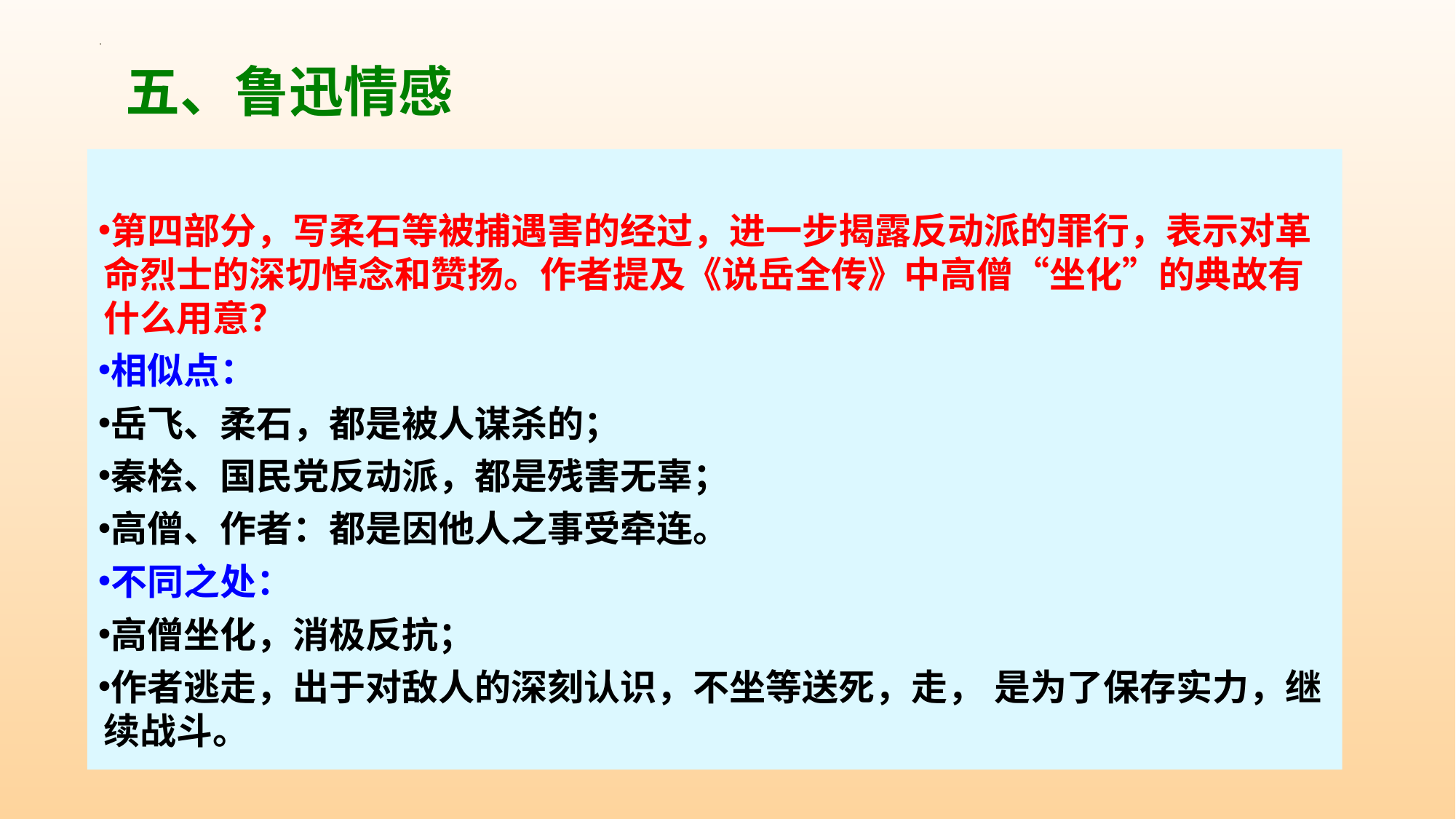

五、鲁迅情感

第四部分，写柔石等被捕遇害的经过，进一步揭露反动派的罪行，表示对革命烈士的深切悼念和赞扬。作者提及《说岳全传》中高僧“坐化”的典故有什么用意？
相似点：
岳飞、柔石，都是被人谋杀的；
秦桧、国民党反动派，都是残害无辜；
高僧、作者：都是因他人之事受牵连。
不同之处：
高僧坐化，消极反抗；
作者逃走，出于对敌人的深刻认识，不坐等送死，走， 是为了保存实力，继续战斗。